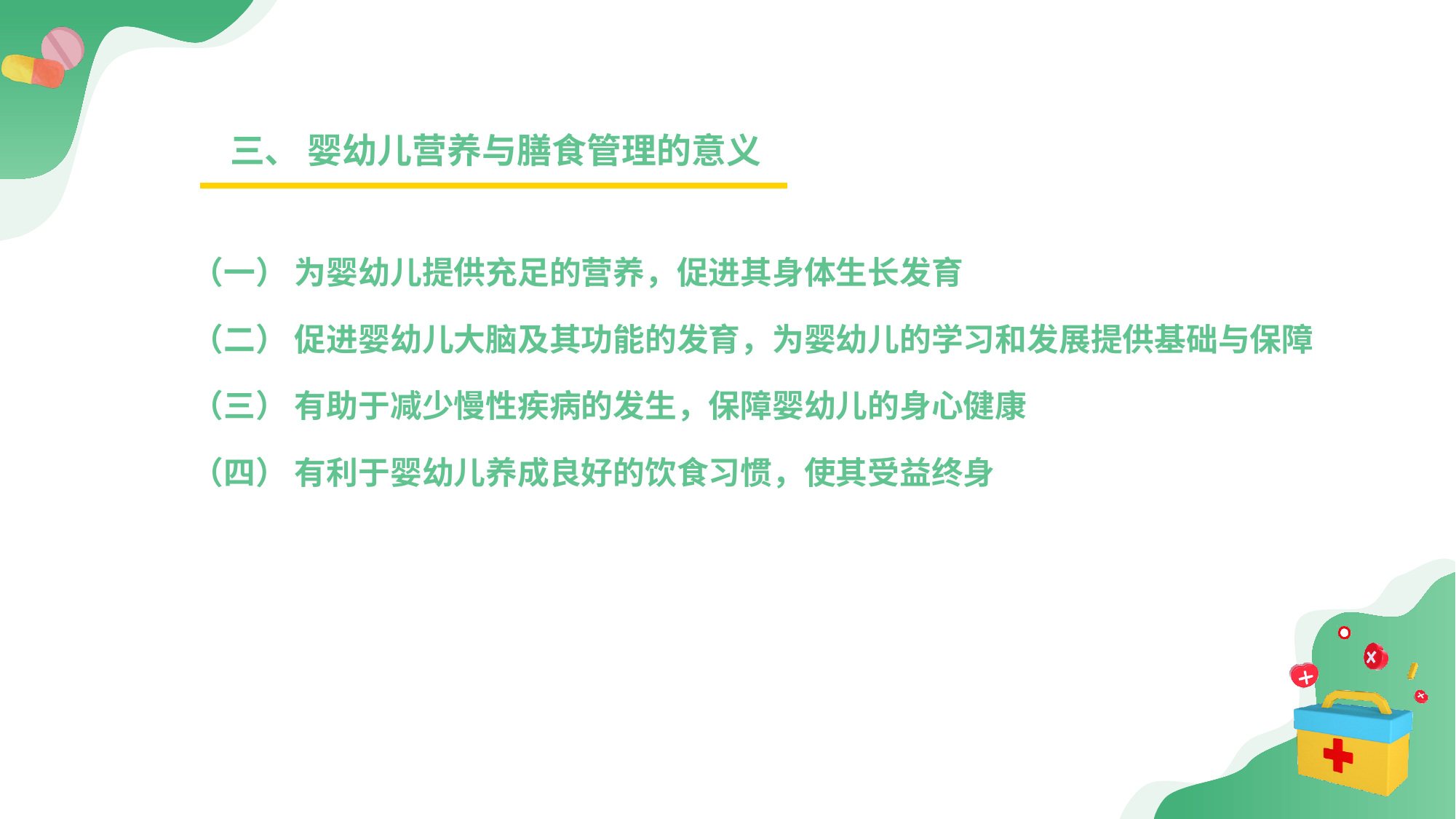

三、 婴幼儿营养与膳食管理的意义
（一） 为婴幼儿提供充足的营养，促进其身体生长发育
（二） 促进婴幼儿大脑及其功能的发育，为婴幼儿的学习和发展提供基础与保障
（三） 有助于减少慢性疾病的发生，保障婴幼儿的身心健康
（四） 有利于婴幼儿养成良好的饮食习惯，使其受益终身